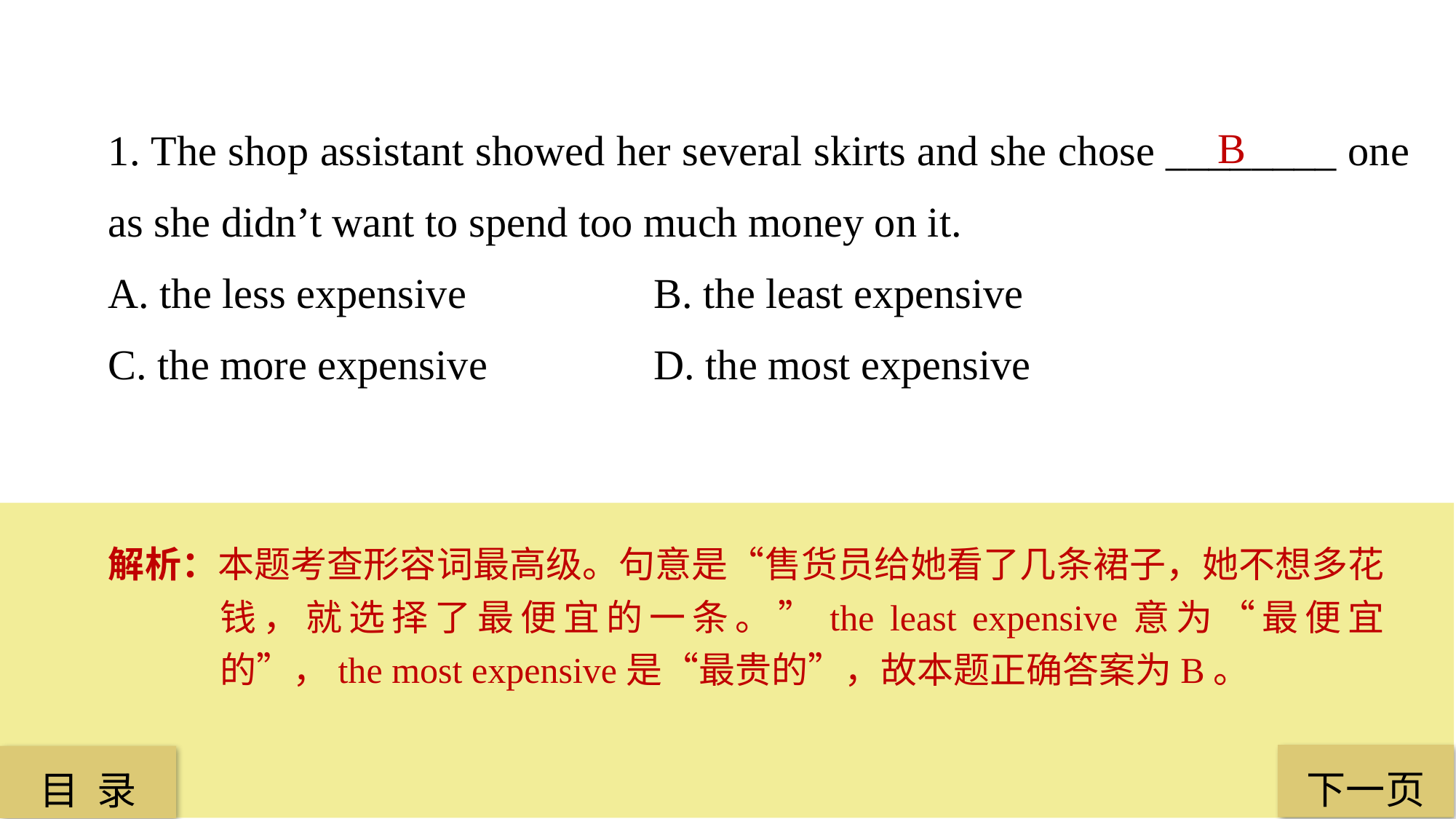

1. The shop assistant showed her several skirts and she chose ________ one as she didn’t want to spend too much money on it.
A. the less expensive 		B. the least expensive
C. the more expensive 		D. the most expensive
B
解析：本题考查形容词最高级。句意是“售货员给她看了几条裙子，她不想多花钱，就选择了最便宜的一条。”the least expensive意为“最便宜的”，the most expensive是“最贵的”，故本题正确答案为B。